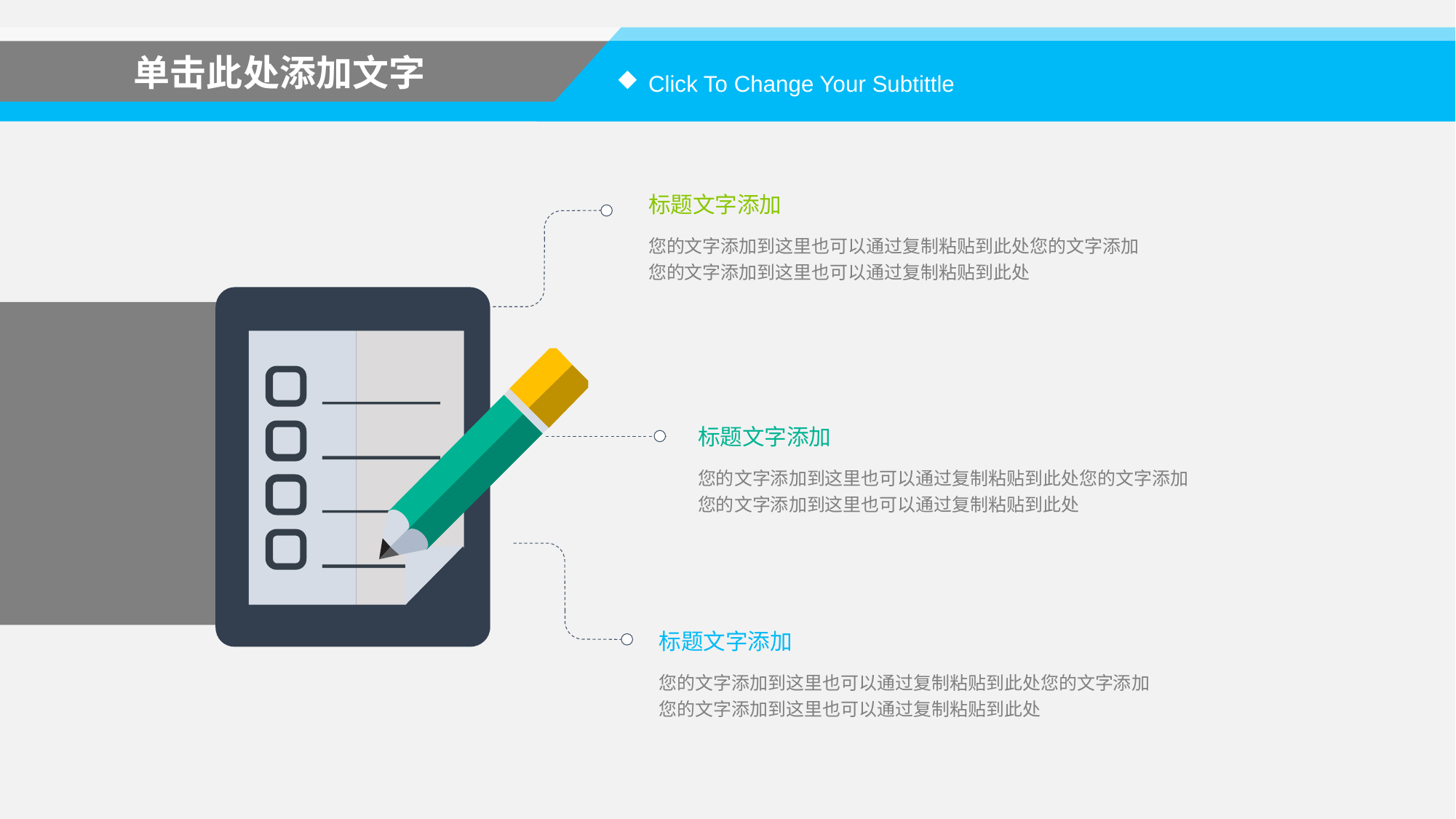

单击此处添加文字
Click To Change Your Subtittle
标题文字添加

您的文字添加到这里也可以通过复制粘贴到此处您的文字添加您的文字添加到这里也可以通过复制粘贴到此处
标题文字添加

您的文字添加到这里也可以通过复制粘贴到此处您的文字添加您的文字添加到这里也可以通过复制粘贴到此处

标题文字添加
您的文字添加到这里也可以通过复制粘贴到此处您的文字添加您的文字添加到这里也可以通过复制粘贴到此处